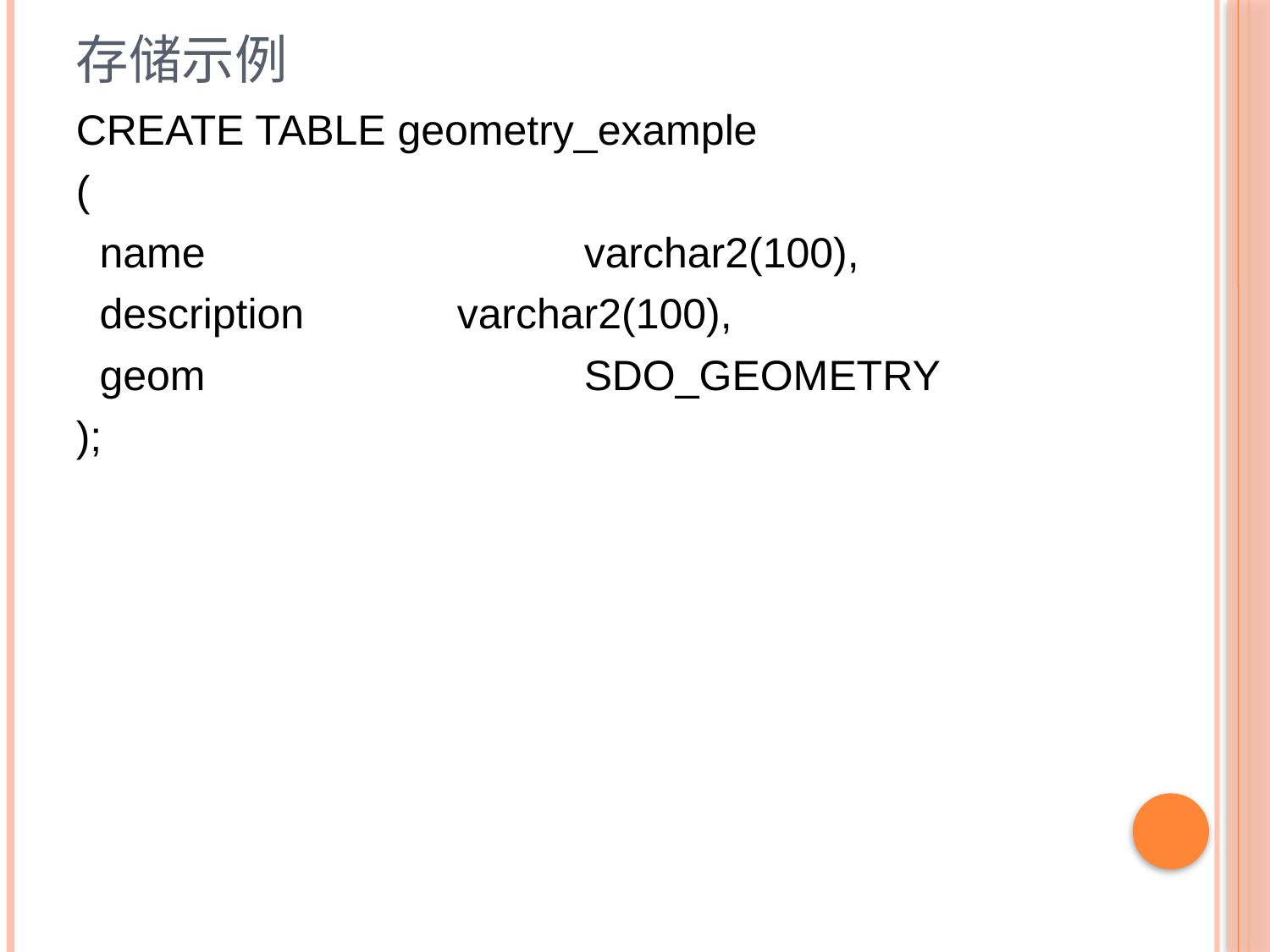

# 存储示例
CREATE TABLE geometry_example
(
  name 			varchar2(100),
  description  		varchar2(100),
  geom  			SDO_GEOMETRY
);